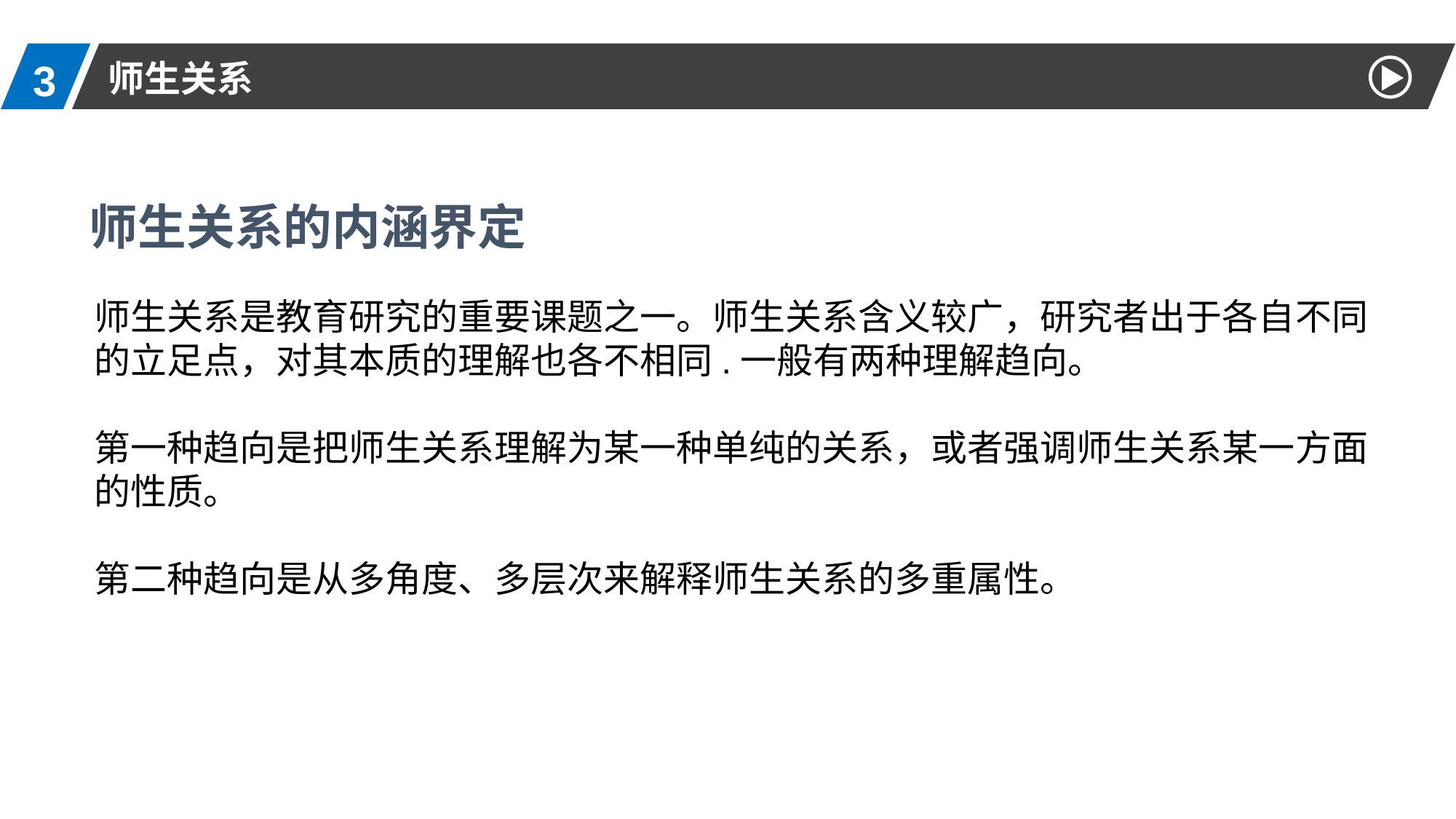

3
师生关系

师生关系的内涵界定
师生关系是教育研究的重要课题之一。师生关系含义较广，研究者出于各自不同的立足点，对其本质的理解也各不相同.一般有两种理解趋向。

第一种趋向是把师生关系理解为某一种单纯的关系，或者强调师生关系某一方面的性质。

第二种趋向是从多角度、多层次来解释师生关系的多重属性。